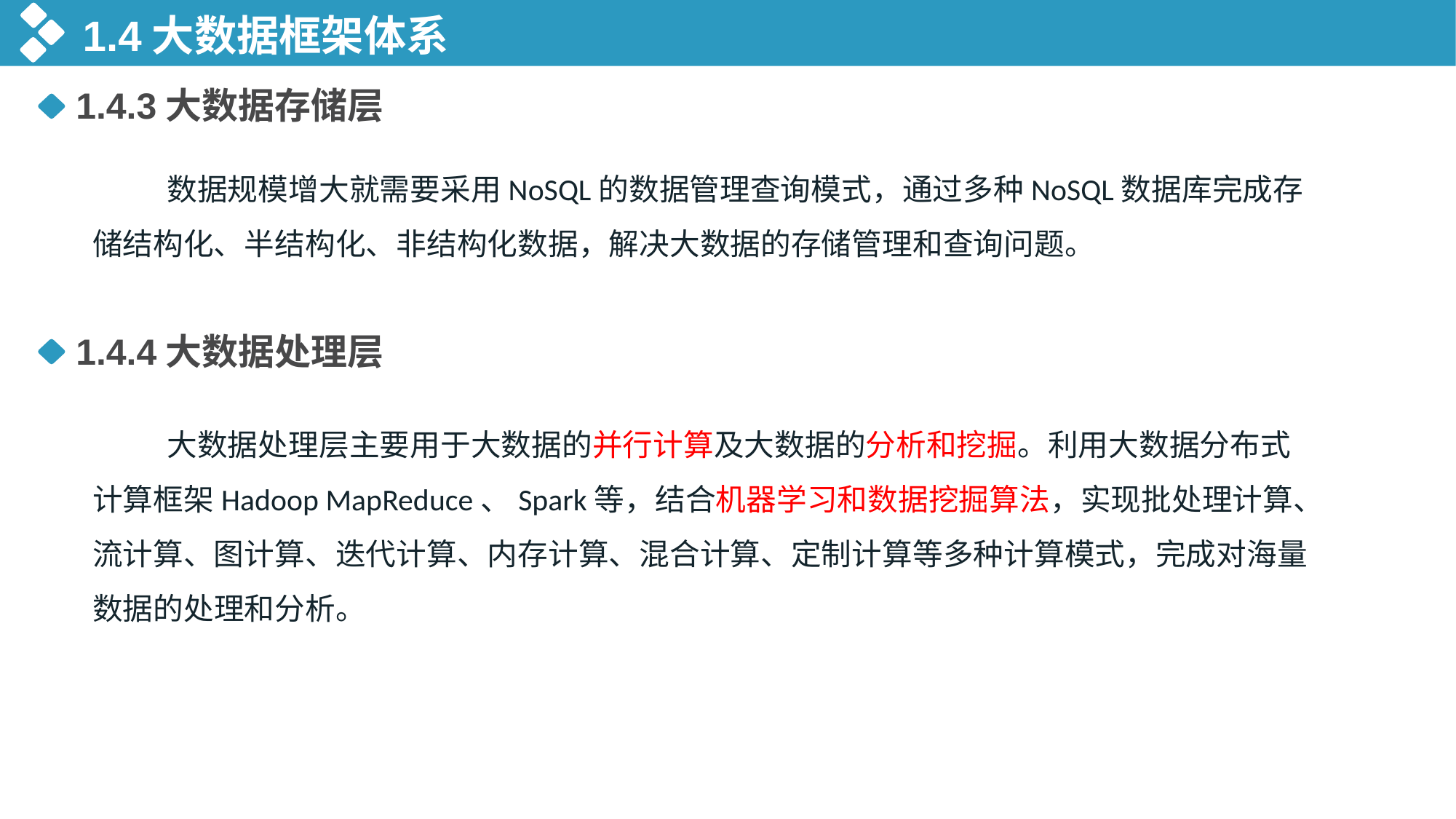

1.4大数据框架体系
1.4.3大数据存储层

          数据规模增大就需要采用NoSQL的数据管理查询模式，通过多种NoSQL数据库完成存储结构化、半结构化、非结构化数据，解决大数据的存储管理和查询问题。
1.4.4大数据处理层

          大数据处理层主要用于大数据的并行计算及大数据的分析和挖掘。利用大数据分布式计算框架Hadoop MapReduce、Spark等，结合机器学习和数据挖掘算法，实现批处理计算、流计算、图计算、迭代计算、内存计算、混合计算、定制计算等多种计算模式，完成对海量数据的处理和分析。